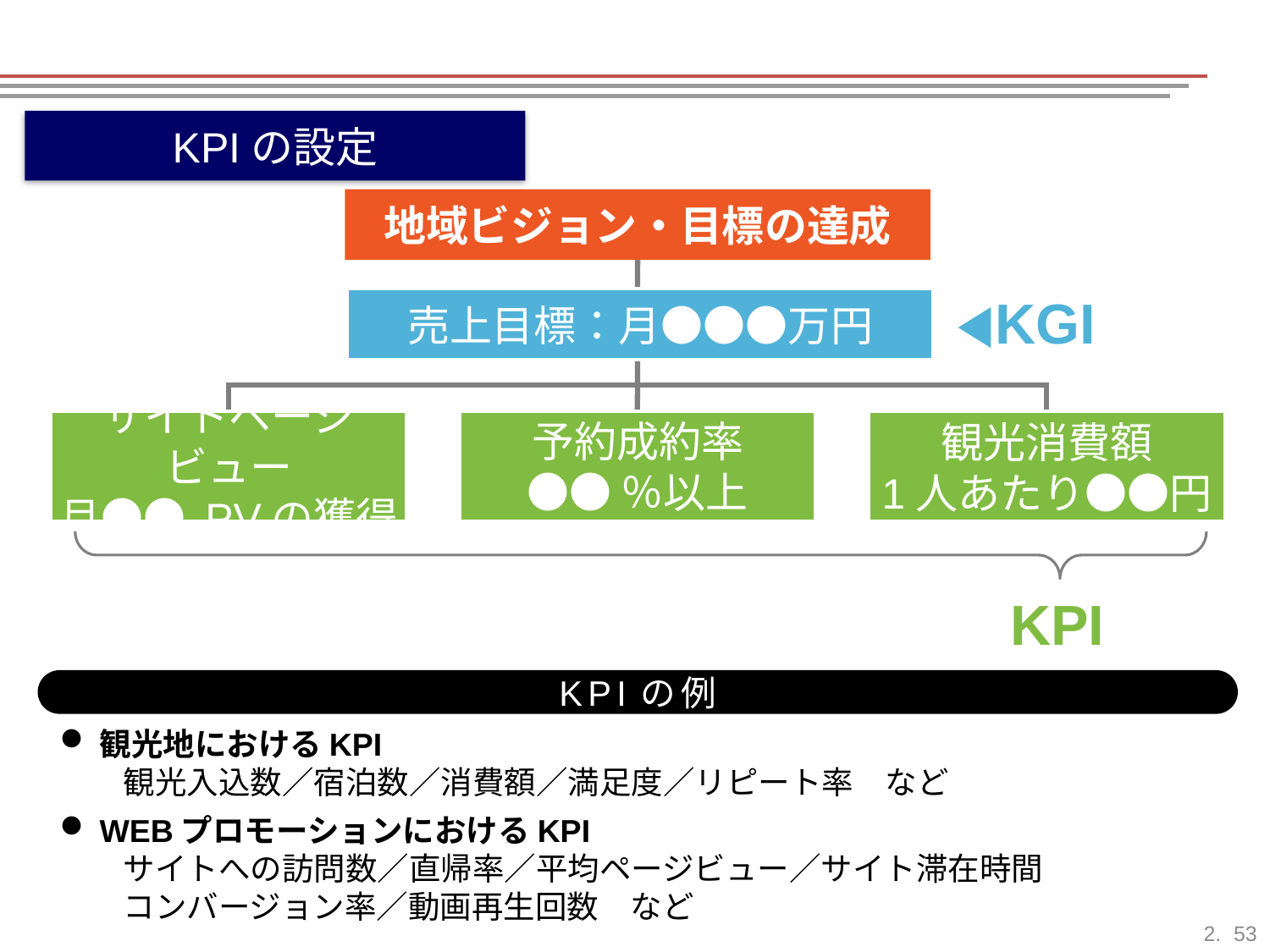

KPIの設定
地域ビジョン・目標の達成
◀KGI
売上目標：月●●●万円
サイトページビュー
月●● PVの獲得
予約成約率
●● ％以上
観光消費額
1人あたり●●円
KPI
KPIの例
観光地におけるKPI
　　観光入込数／宿泊数／消費額／満足度／リピート率　など

WEBプロモーションにおけるKPI
　　サイトへの訪問数／直帰率／平均ページビュー／サイト滞在時間
　　コンバージョン率／動画再生回数　など
53